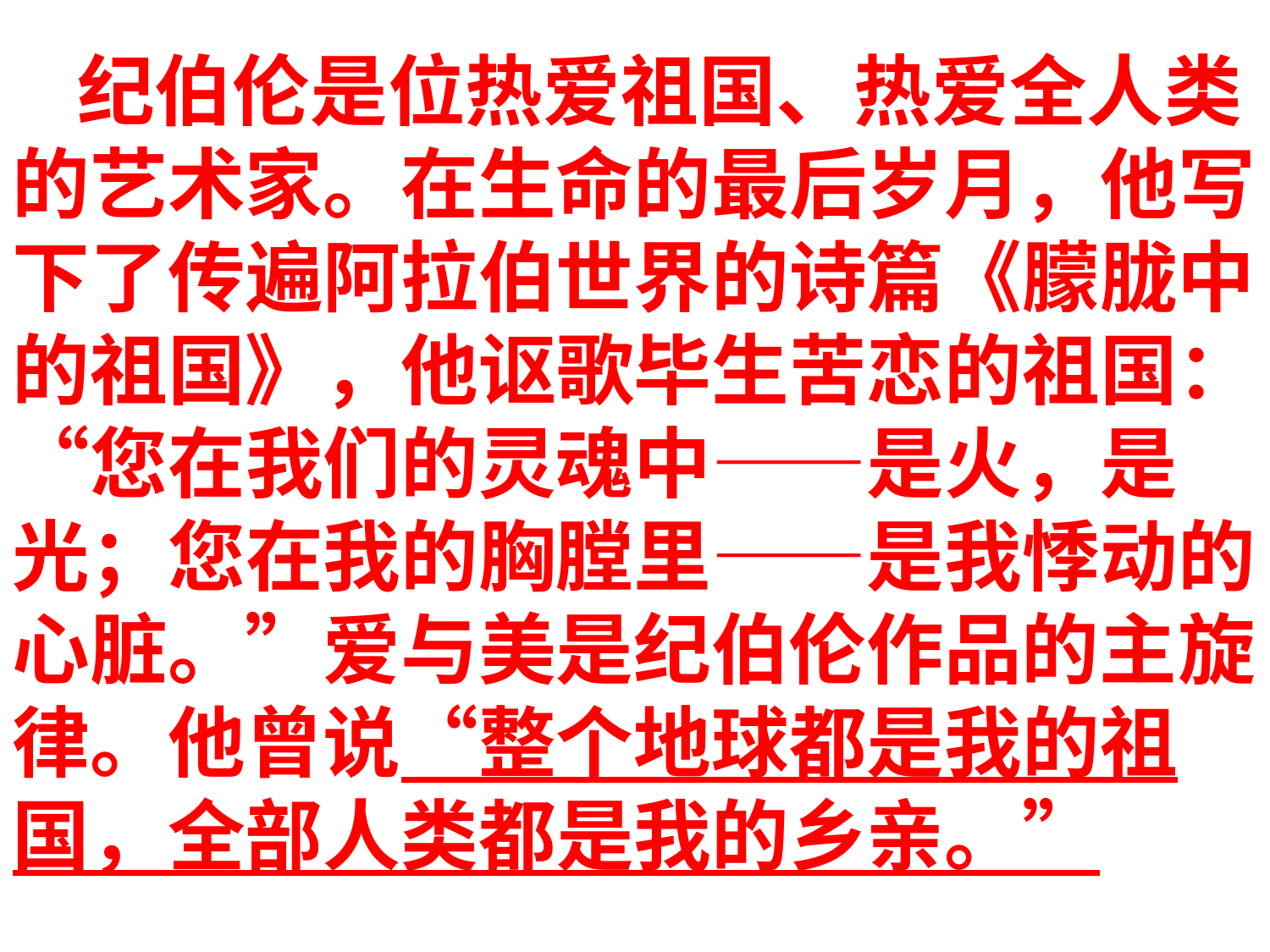

纪伯伦是位热爱祖国、热爱全人类的艺术家。在生命的最后岁月，他写下了传遍阿拉伯世界的诗篇《朦胧中的祖国》，他讴歌毕生苦恋的祖国：“您在我们的灵魂中——是火，是光；您在我的胸膛里——是我悸动的心脏。”爱与美是纪伯伦作品的主旋律。他曾说“整个地球都是我的祖国，全部人类都是我的乡亲。”